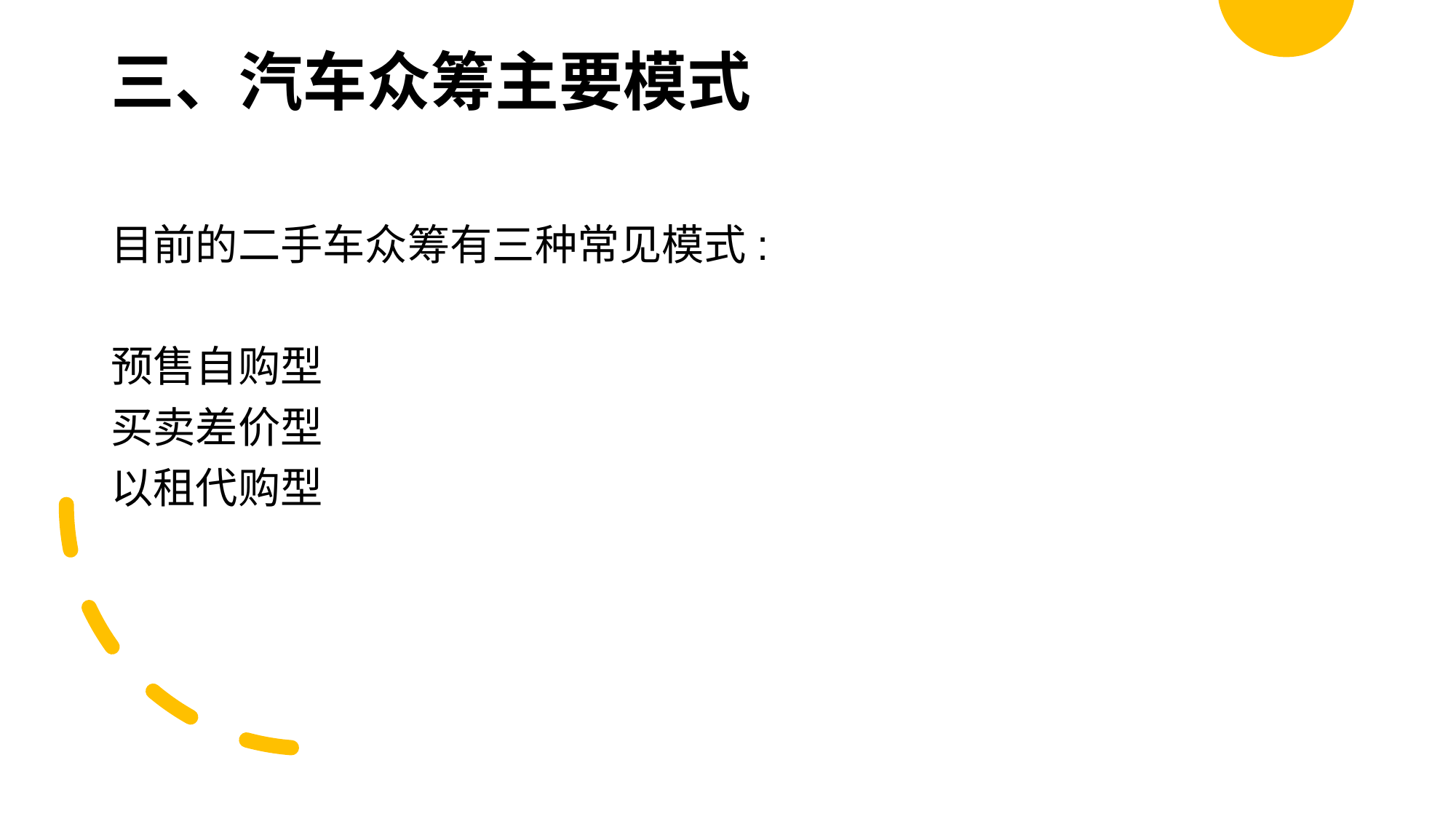

# 三、汽车众筹主要模式
目前的二手车众筹有三种常见模式:

预售自购型
买卖差价型
以租代购型